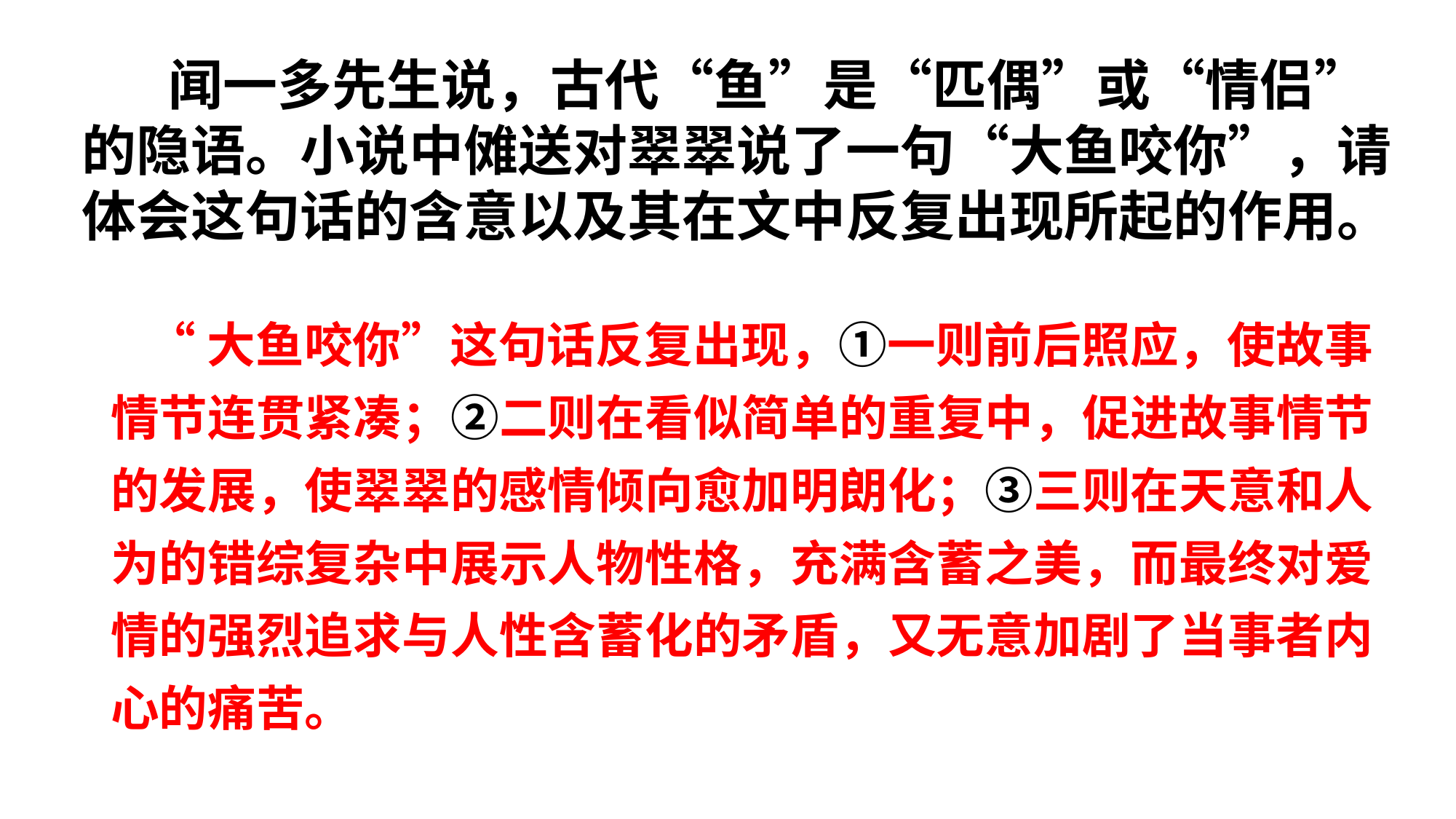

闻一多先生说，古代“鱼”是“匹偶”或“情侣”的隐语。小说中傩送对翠翠说了一句“大鱼咬你”，请体会这句话的含意以及其在文中反复出现所起的作用。
“大鱼咬你”这句话反复出现，①一则前后照应，使故事情节连贯紧凑；②二则在看似简单的重复中，促进故事情节的发展，使翠翠的感情倾向愈加明朗化；③三则在天意和人为的错综复杂中展示人物性格，充满含蓄之美，而最终对爱情的强烈追求与人性含蓄化的矛盾，又无意加剧了当事者内心的痛苦。